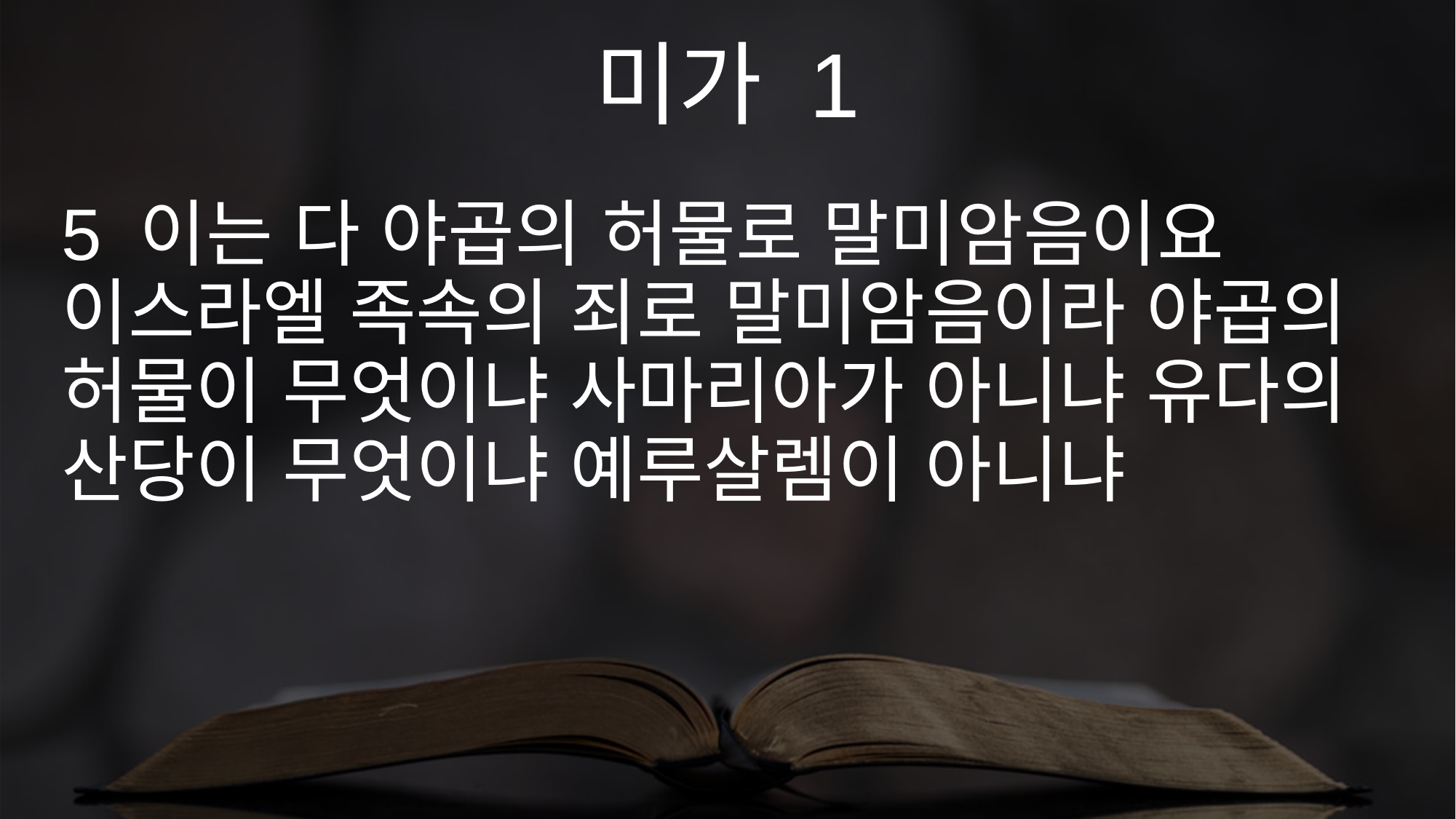

미가 1
5 이는 다 야곱의 허물로 말미암음이요 이스라엘 족속의 죄로 말미암음이라 야곱의 허물이 무엇이냐 사마리아가 아니냐 유다의 산당이 무엇이냐 예루살렘이 아니냐